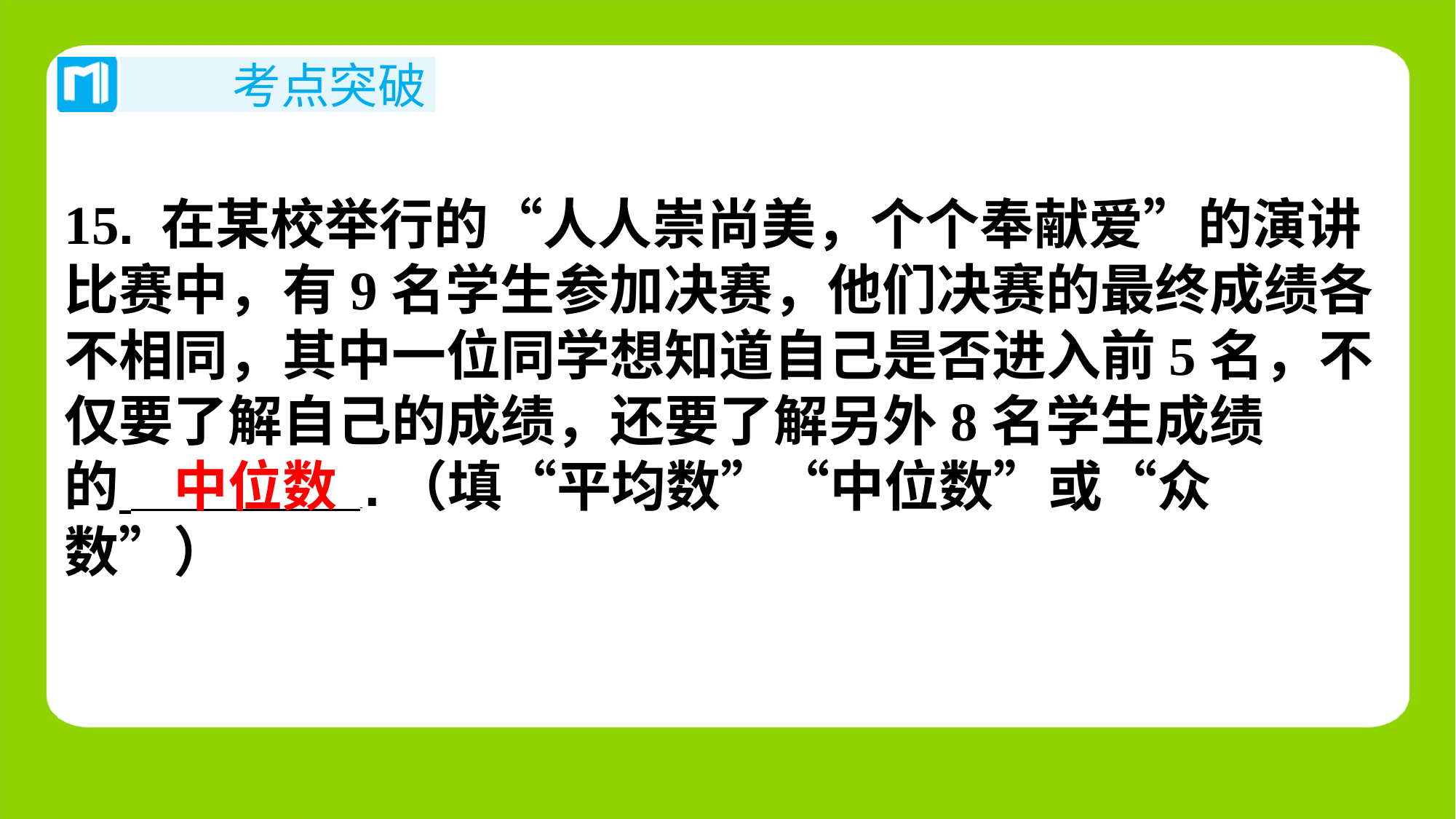

15. 在某校举行的“人人崇尚美，个个奉献爱”的演讲
比赛中，有9名学生参加决赛，他们决赛的最终成绩各
不相同，其中一位同学想知道自己是否进入前5名，不
仅要了解自己的成绩，还要了解另外8名学生成绩
的                                    .（填“平均数”“中位数”或“众
数”）
中位数